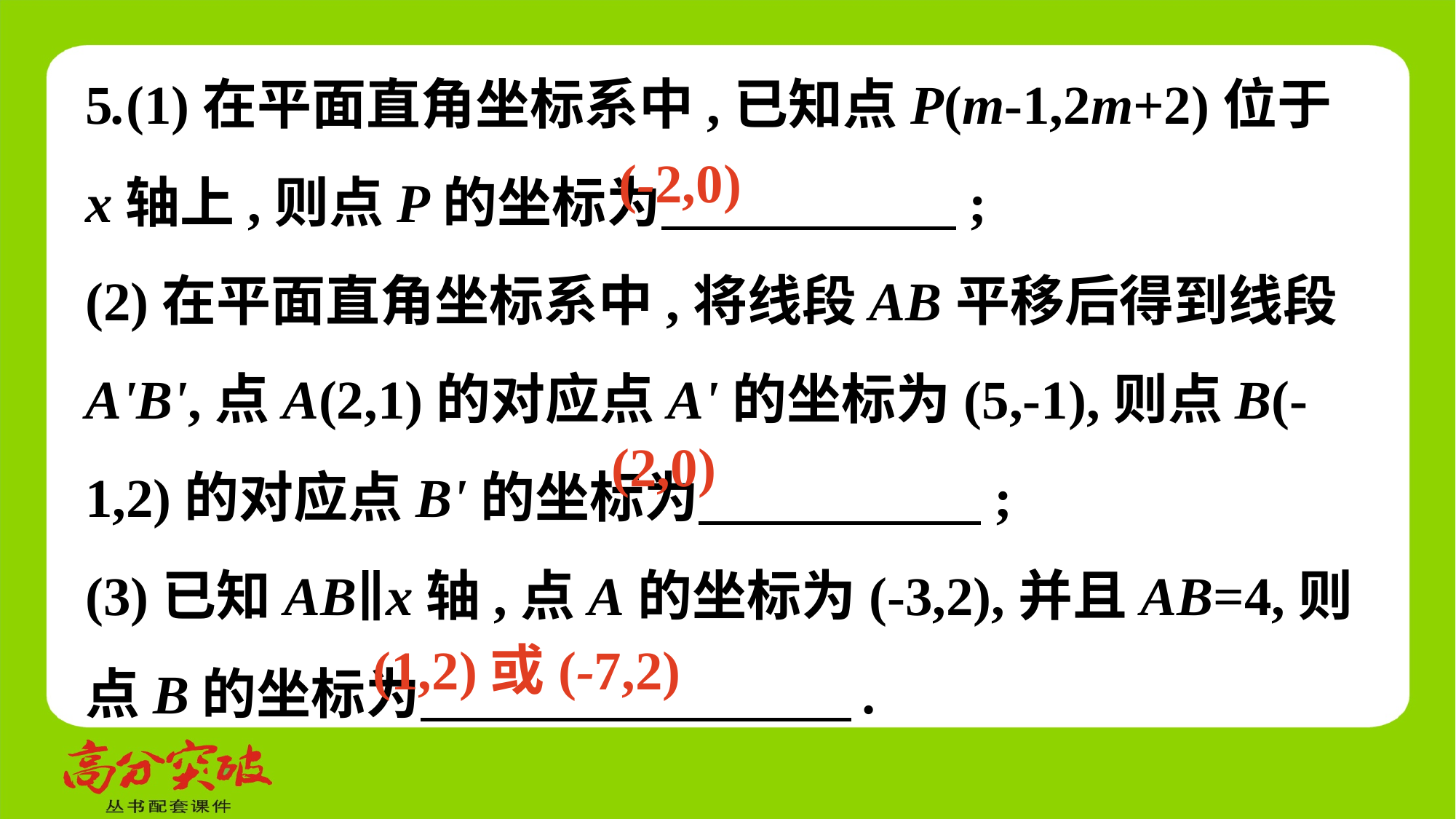

5.(1)在平面直角坐标系中,已知点P(m-1,2m+2)位于x轴上,则点P的坐标为　               　;
(2)在平面直角坐标系中,将线段AB平移后得到线段A'B',点A(2,1)的对应点A'的坐标为(5,-1),则点B(-1,2)的对应点B'的坐标为　              　;
(3)已知AB∥x轴,点A的坐标为(-3,2),并且AB=4,则点B的坐标为　                          　.
(-2,0)
(2,0)
(1,2)或(-7,2)